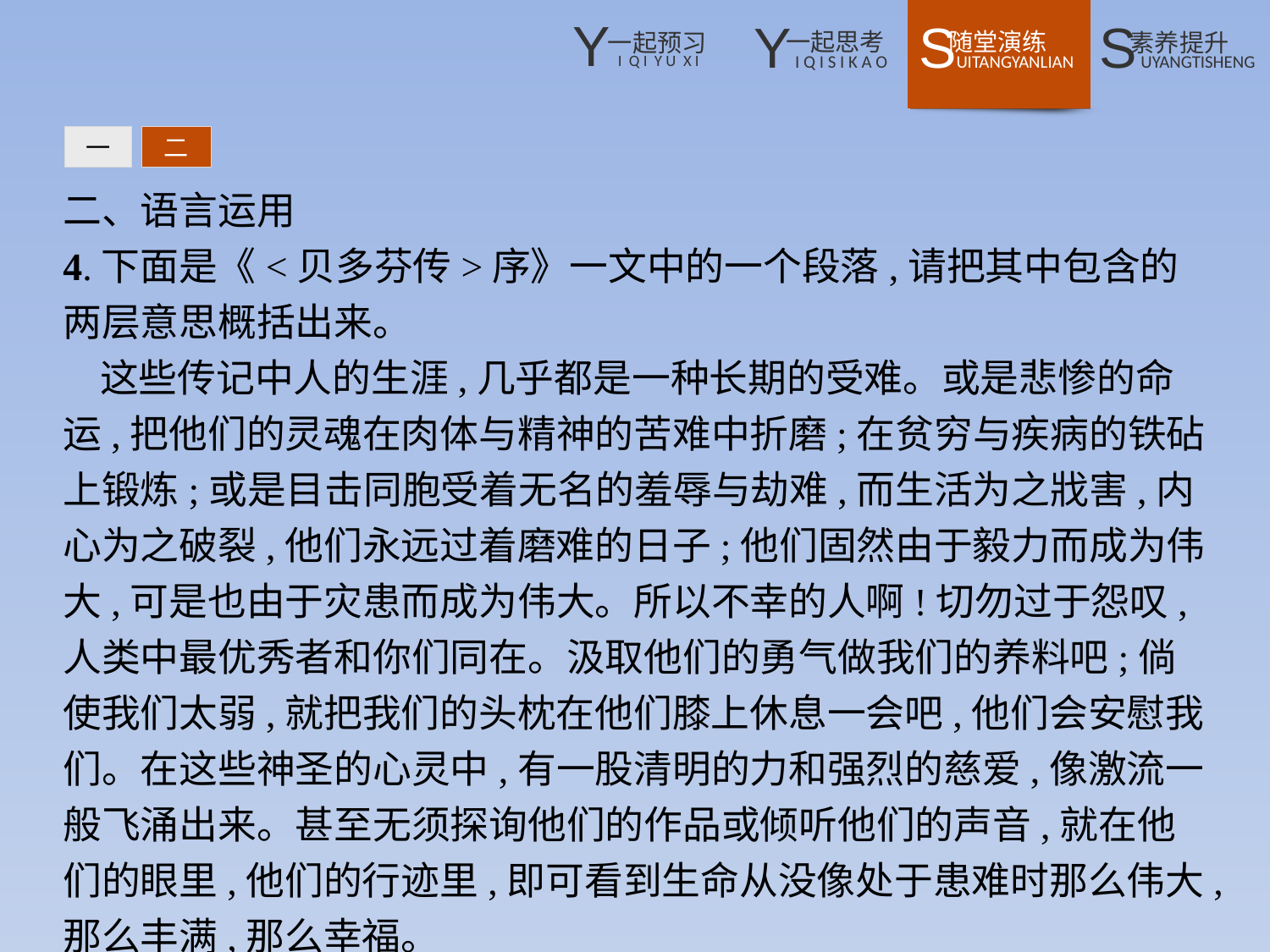

一
二
二、语言运用
4.下面是《<贝多芬传>序》一文中的一个段落,请把其中包含的两层意思概括出来。
这些传记中人的生涯,几乎都是一种长期的受难。或是悲惨的命运,把他们的灵魂在肉体与精神的苦难中折磨;在贫穷与疾病的铁砧上锻炼;或是目击同胞受着无名的羞辱与劫难,而生活为之戕害,内心为之破裂,他们永远过着磨难的日子;他们固然由于毅力而成为伟大,可是也由于灾患而成为伟大。所以不幸的人啊!切勿过于怨叹,人类中最优秀者和你们同在。汲取他们的勇气做我们的养料吧;倘使我们太弱,就把我们的头枕在他们膝上休息一会吧,他们会安慰我们。在这些神圣的心灵中,有一股清明的力和强烈的慈爱,像激流一般飞涌出来。甚至无须探询他们的作品或倾听他们的声音,就在他们的眼里,他们的行迹里,即可看到生命从没像处于患难时那么伟大,那么丰满,那么幸福。